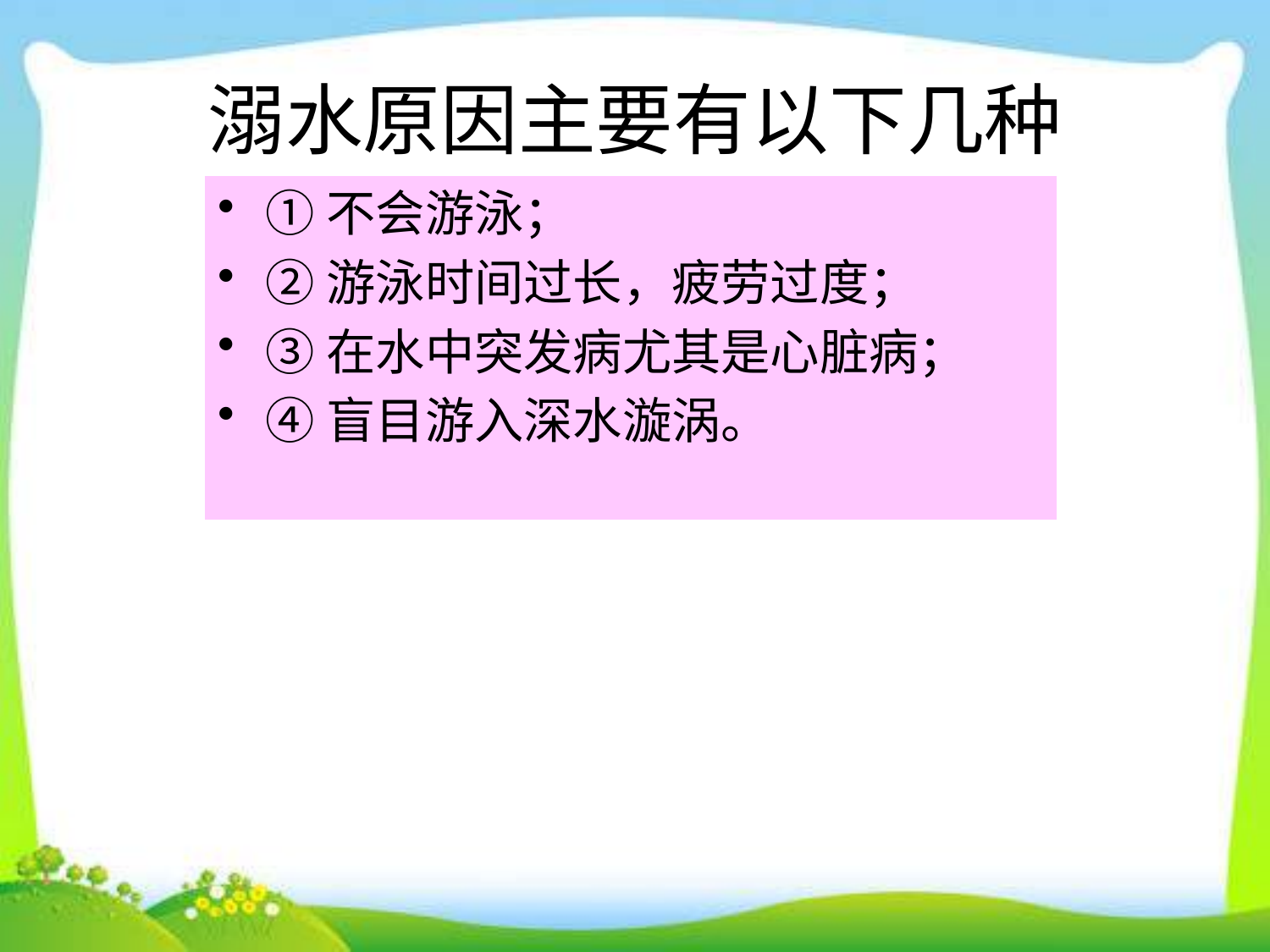

# 溺水原因主要有以下几种
①不会游泳；
②游泳时间过长，疲劳过度；
③在水中突发病尤其是心脏病；
④盲目游入深水漩涡。